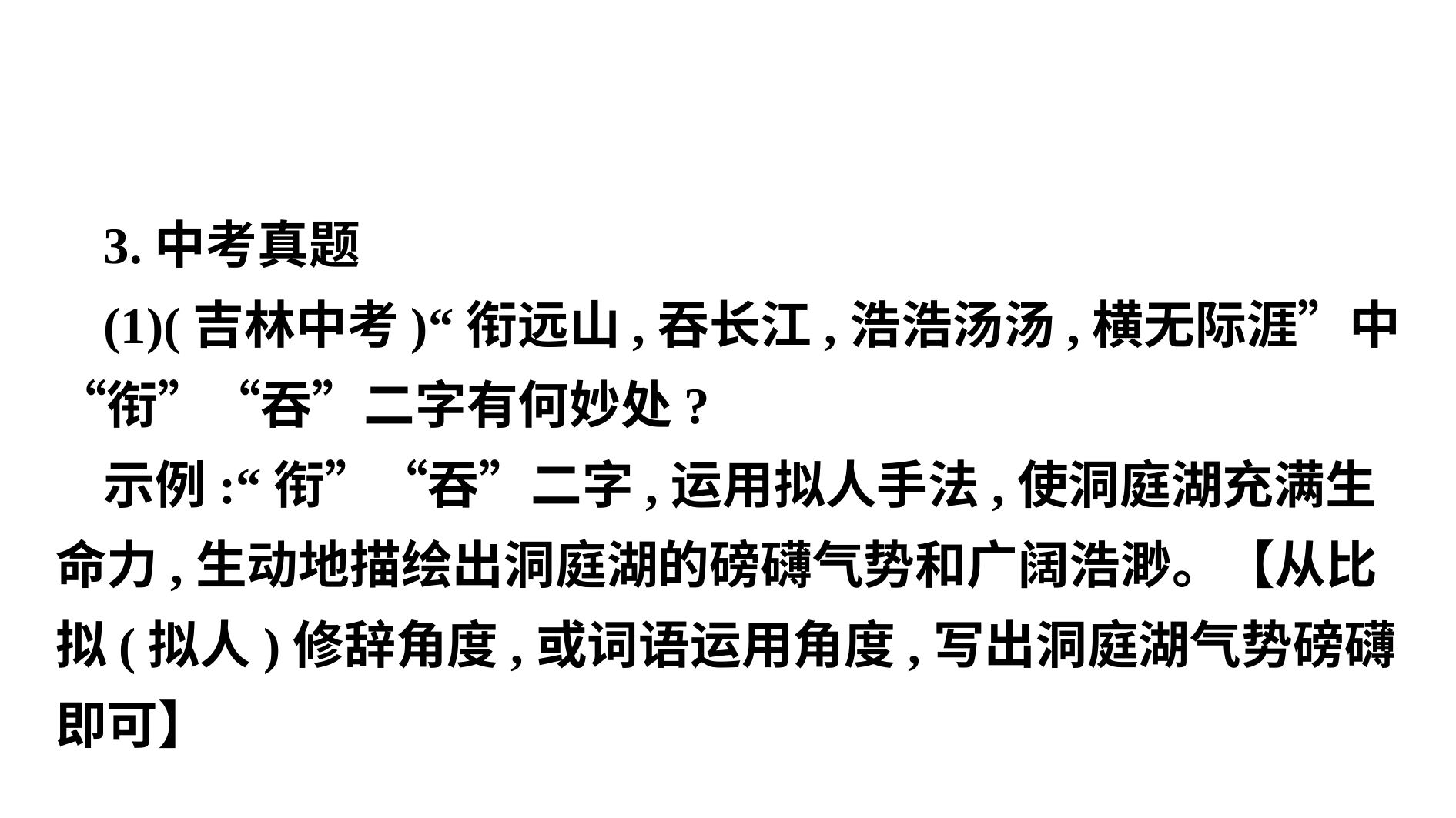

3.中考真题
(1)(吉林中考)“衔远山,吞长江,浩浩汤汤,横无际涯”中“衔”“吞”二字有何妙处?
示例:“衔”“吞”二字,运用拟人手法,使洞庭湖充满生命力,生动地描绘出洞庭湖的磅礴气势和广阔浩渺。【从比拟(拟人)修辞角度,或词语运用角度,写出洞庭湖气势磅礴即可】